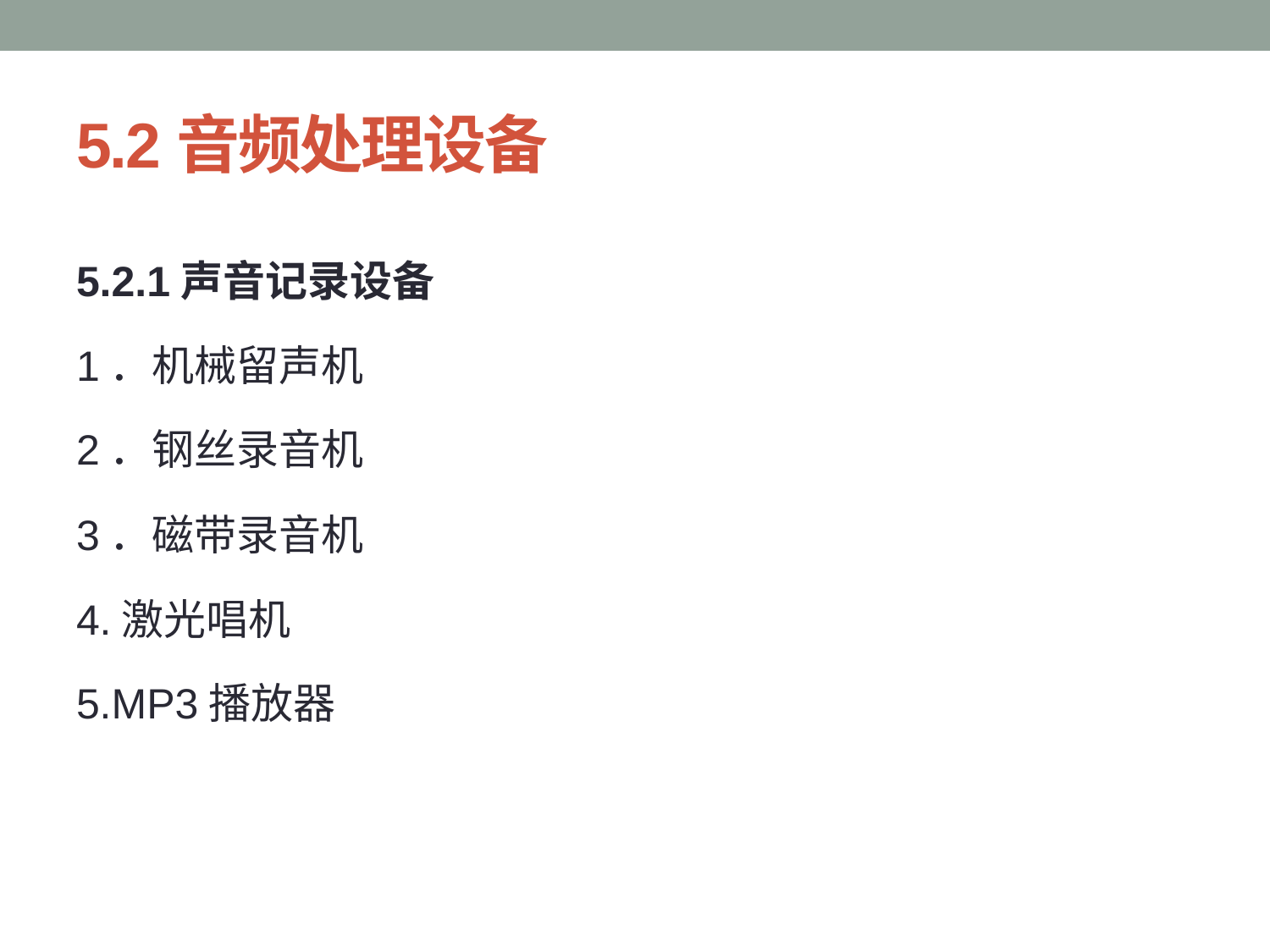

# 5.2音频处理设备
5.2.1声音记录设备
1．机械留声机
2．钢丝录音机
3．磁带录音机
4.激光唱机
5.MP3播放器